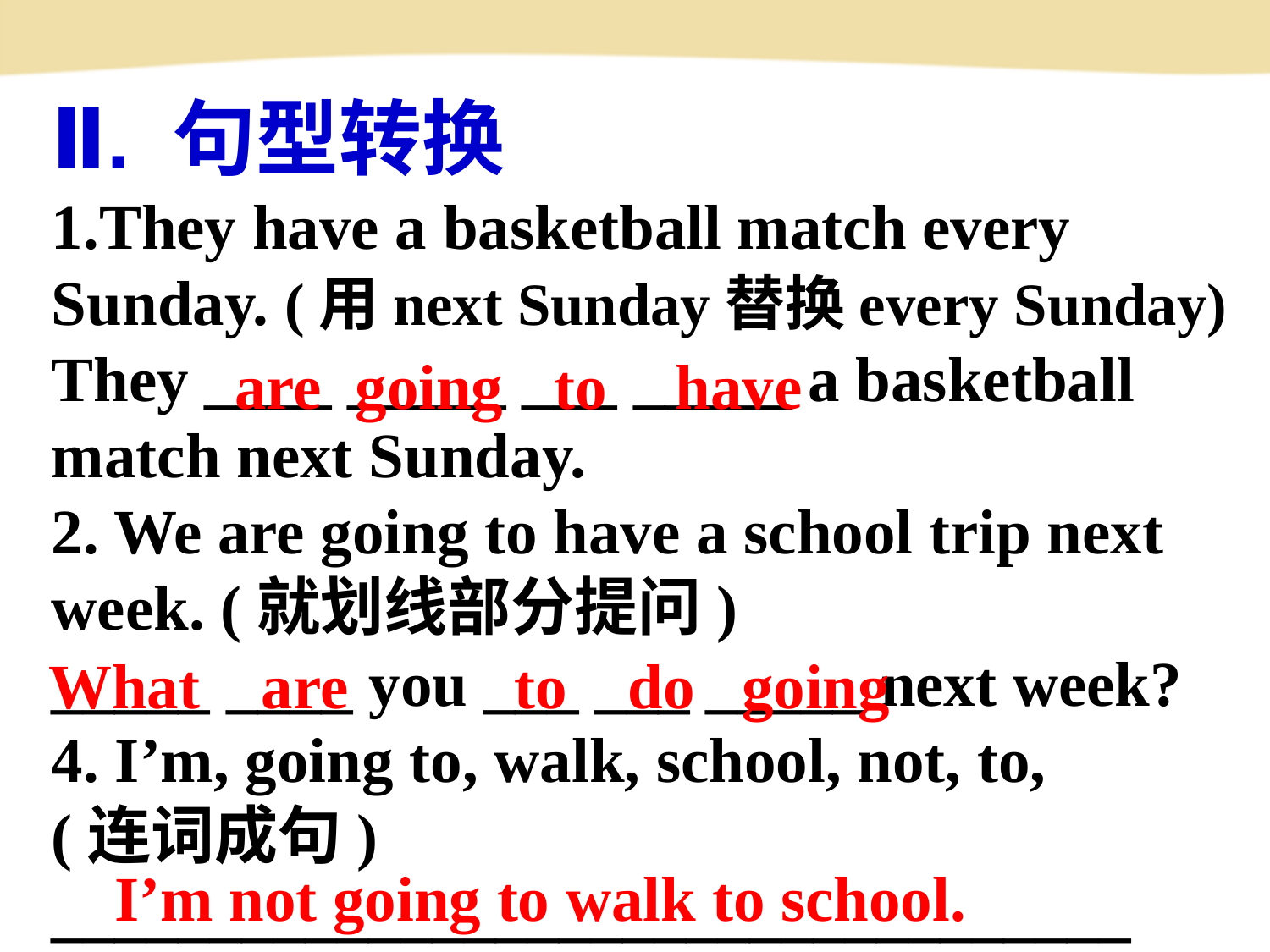

Ⅱ. 句型转换
1.They have a basketball match every
Sunday. (用next Sunday替换every Sunday)
They ____ _____ ___ _____ a basketball
match next Sunday.
2. We are going to have a school trip next
week. (就划线部分提问)
_____ ____ you ___ ___ _____ next week?
4. I’m, going to, walk, school, not, to,
(连词成句)
__________________________________
are
going
to
have
What
are
to
do
going
I’m not going to walk to school.